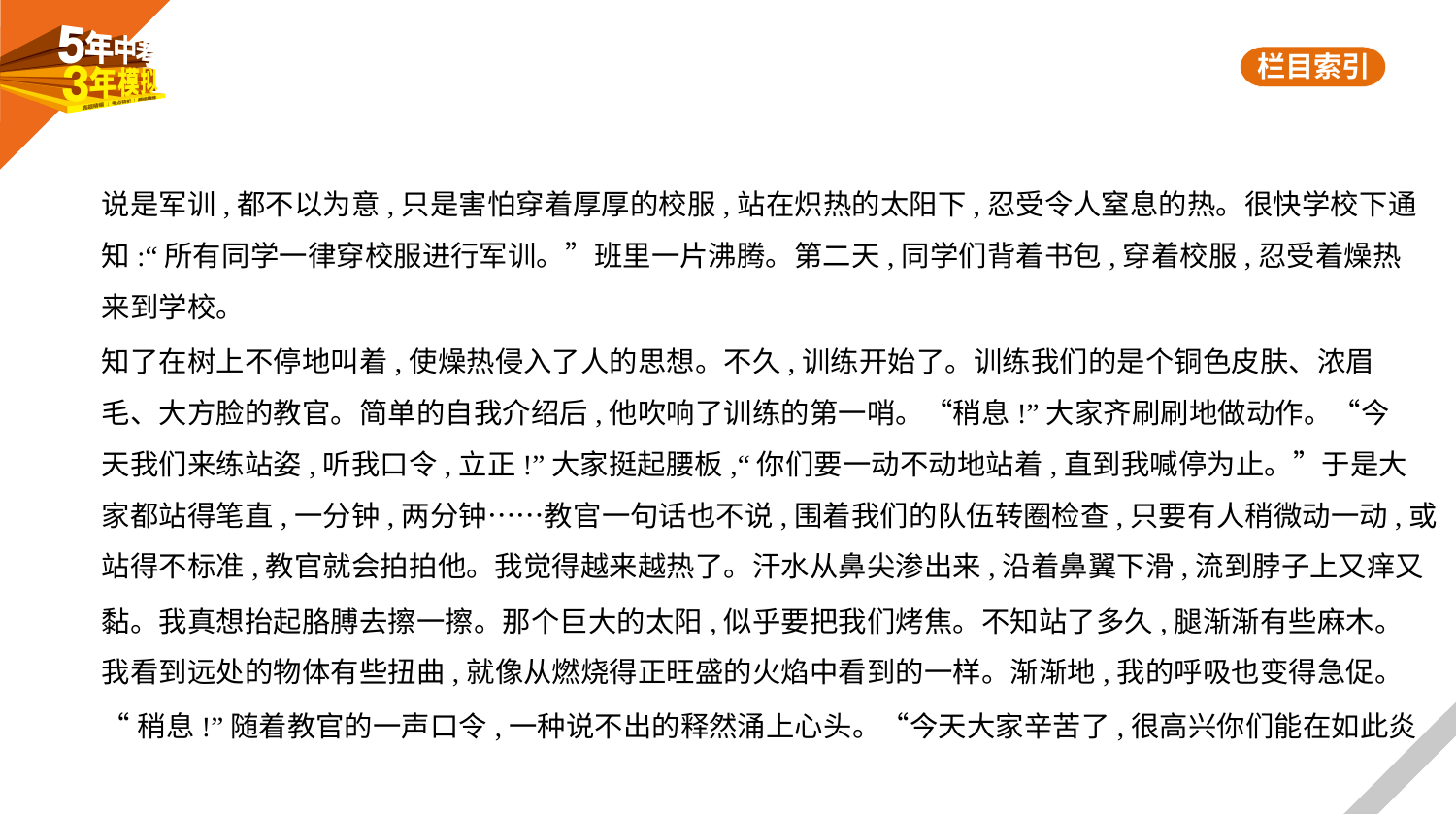

说是军训,都不以为意,只是害怕穿着厚厚的校服,站在炽热的太阳下,忍受令人窒息的热。很快学校下通
知:“所有同学一律穿校服进行军训。”班里一片沸腾。第二天,同学们背着书包,穿着校服,忍受着燥热
来到学校。
知了在树上不停地叫着,使燥热侵入了人的思想。不久,训练开始了。训练我们的是个铜色皮肤、浓眉
毛、大方脸的教官。简单的自我介绍后,他吹响了训练的第一哨。“稍息!”大家齐刷刷地做动作。“今
天我们来练站姿,听我口令,立正!”大家挺起腰板,“你们要一动不动地站着,直到我喊停为止。”于是大
家都站得笔直,一分钟,两分钟……教官一句话也不说,围着我们的队伍转圈检查,只要有人稍微动一动,或
站得不标准,教官就会拍拍他。我觉得越来越热了。汗水从鼻尖渗出来,沿着鼻翼下滑,流到脖子上又痒又
黏。我真想抬起胳膊去擦一擦。那个巨大的太阳,似乎要把我们烤焦。不知站了多久,腿渐渐有些麻木。
我看到远处的物体有些扭曲,就像从燃烧得正旺盛的火焰中看到的一样。渐渐地,我的呼吸也变得急促。
“稍息!”随着教官的一声口令,一种说不出的释然涌上心头。“今天大家辛苦了,很高兴你们能在如此炎